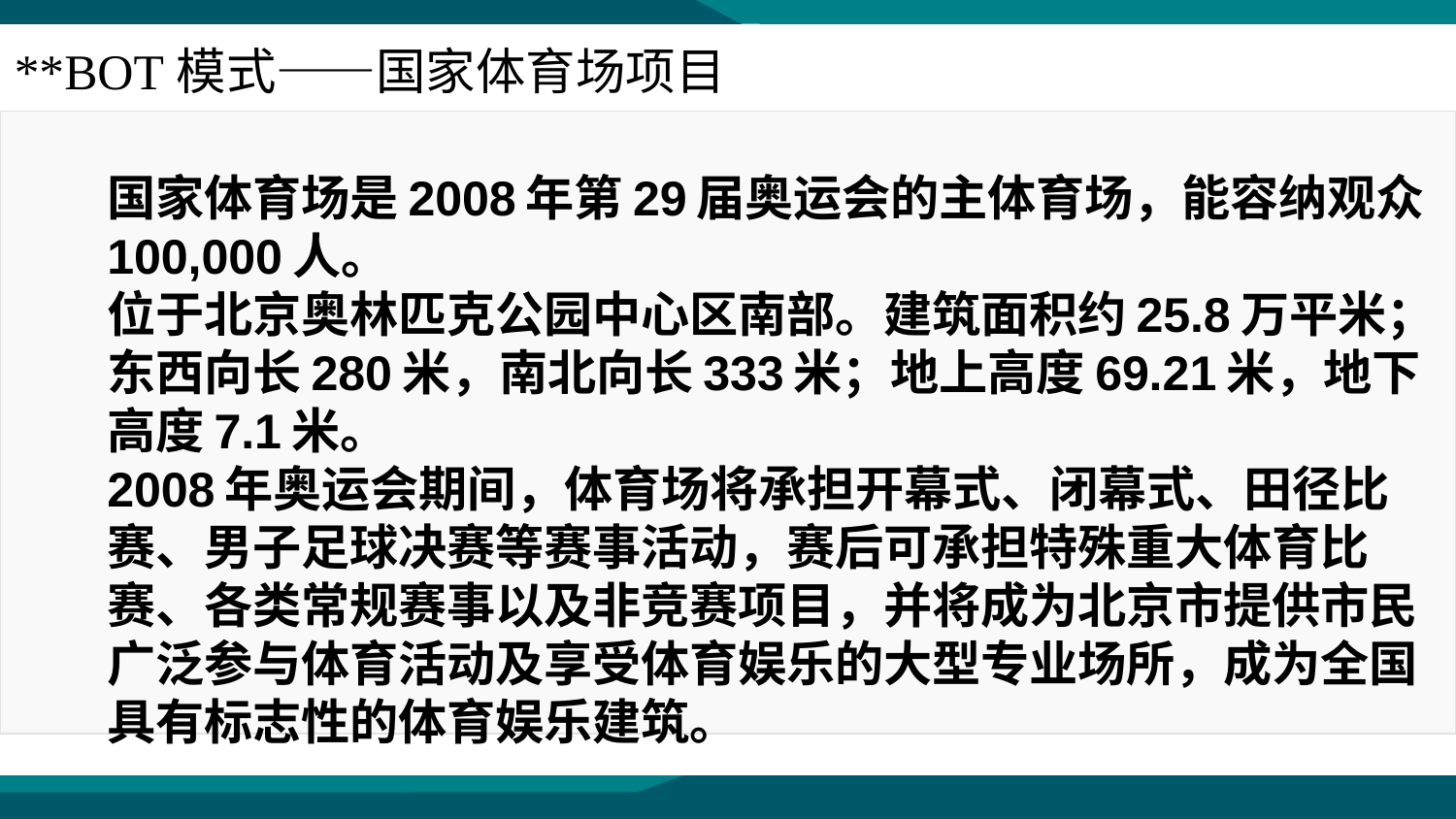

**BOT模式——国家体育场项目
国家体育场是2008年第29届奥运会的主体育场，能容纳观众100,000人。
位于北京奥林匹克公园中心区南部。建筑面积约25.8万平米；东西向长280米，南北向长333米；地上高度69.21米，地下高度7.1米。
2008年奥运会期间，体育场将承担开幕式、闭幕式、田径比赛、男子足球决赛等赛事活动，赛后可承担特殊重大体育比赛、各类常规赛事以及非竞赛项目，并将成为北京市提供市民广泛参与体育活动及享受体育娱乐的大型专业场所，成为全国具有标志性的体育娱乐建筑。